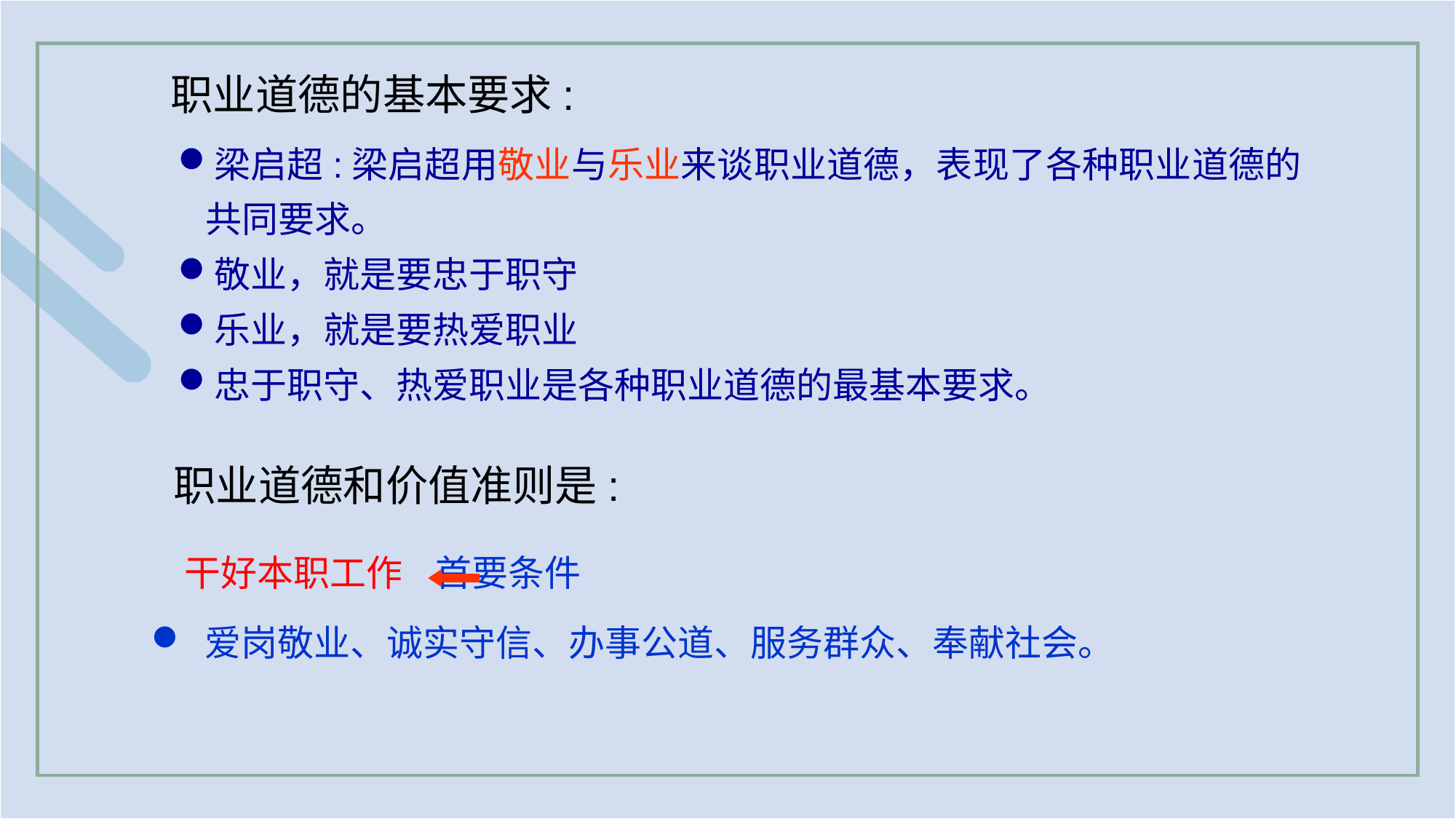

职业道德的基本要求:
梁启超:梁启超用敬业与乐业来谈职业道德，表现了各种职业道德的共同要求。
敬业，就是要忠于职守
乐业，就是要热爱职业
忠于职守、热爱职业是各种职业道德的最基本要求。
 职业道德和价值准则是:
  干好本职工作    首要条件
 爱岗敬业、诚实守信、办事公道、服务群众、奉献社会。